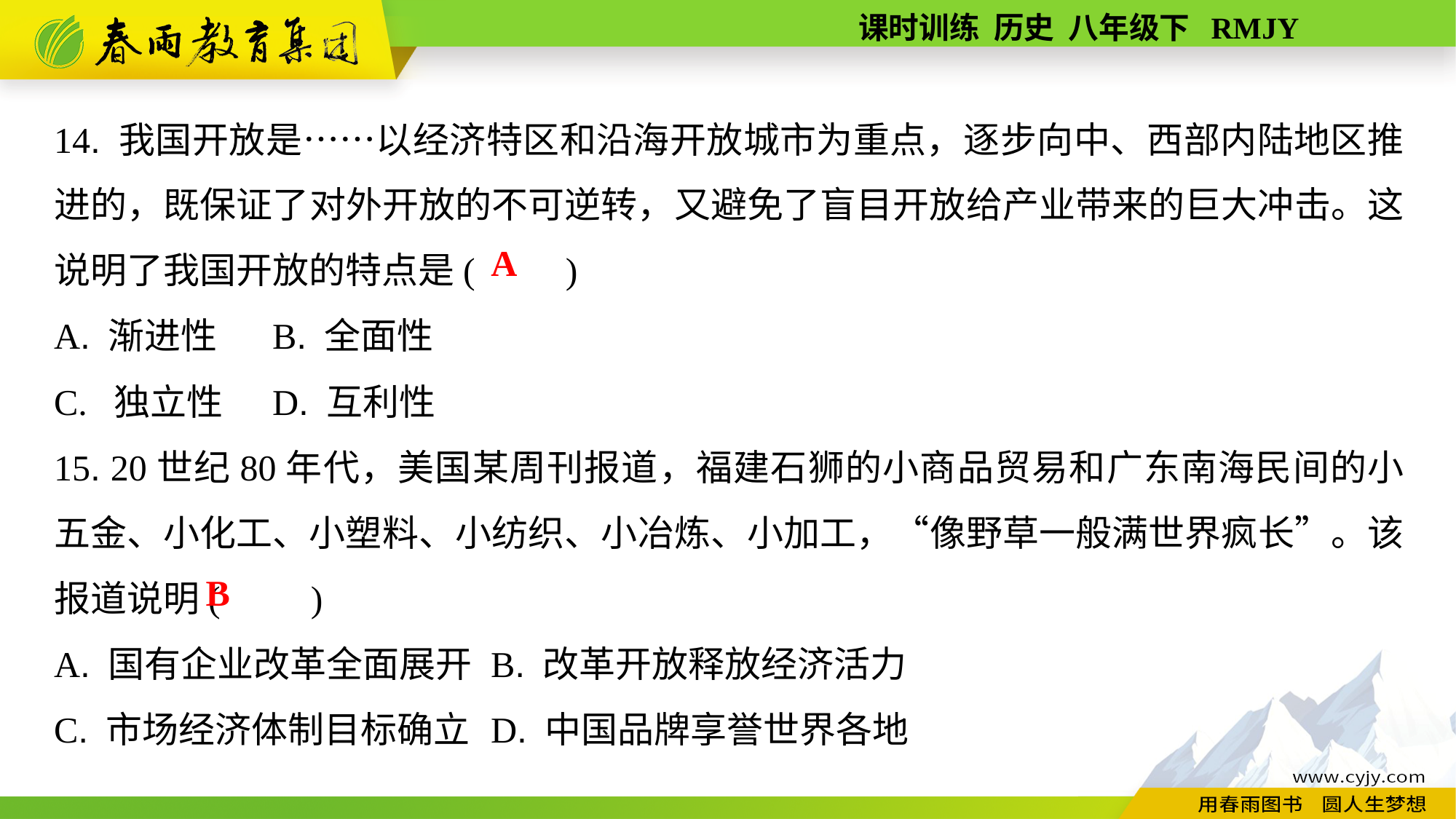

14. 我国开放是……以经济特区和沿海开放城市为重点，逐步向中、西部内陆地区推进的，既保证了对外开放的不可逆转，又避免了盲目开放给产业带来的巨大冲击。这说明了我国开放的特点是(　　)
A. 渐进性	B. 全面性
C.  独立性	D. 互利性
15. 20世纪80年代，美国某周刊报道，福建石狮的小商品贸易和广东南海民间的小五金、小化工、小塑料、小纺织、小冶炼、小加工，“像野草一般满世界疯长”。该报道说明(　　)
A. 国有企业改革全面展开	B. 改革开放释放经济活力
C. 市场经济体制目标确立	D. 中国品牌享誉世界各地
A
B